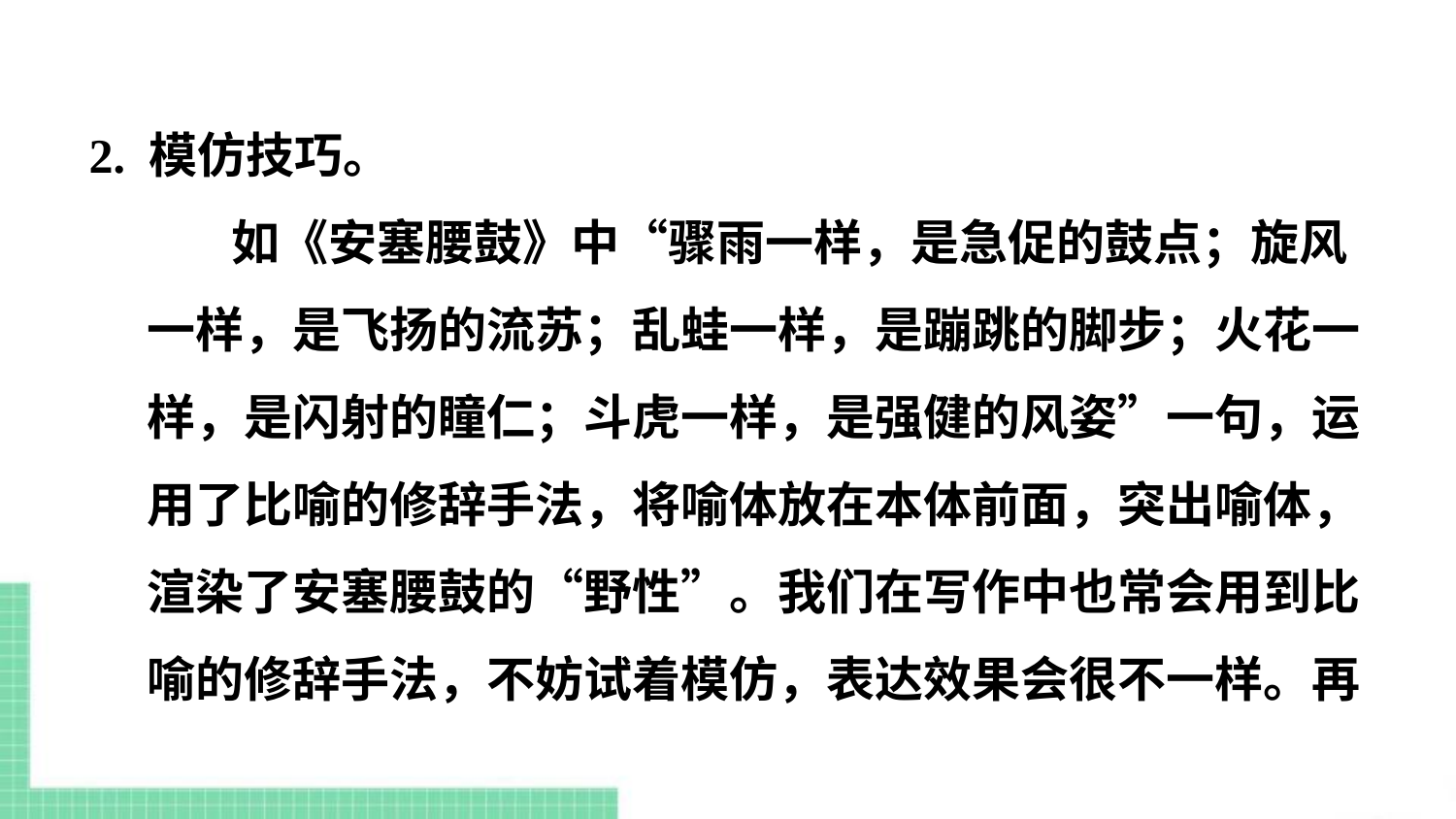

2. 模仿技巧。
如《安塞腰鼓》中“骤雨一样，是急促的鼓点；旋风一样，是飞扬的流苏；乱蛙一样，是蹦跳的脚步；火花一样，是闪射的瞳仁；斗虎一样，是强健的风姿”一句，运用了比喻的修辞手法，将喻体放在本体前面，突出喻体，渲染了安塞腰鼓的“野性”。我们在写作中也常会用到比喻的修辞手法，不妨试着模仿，表达效果会很不一样。再